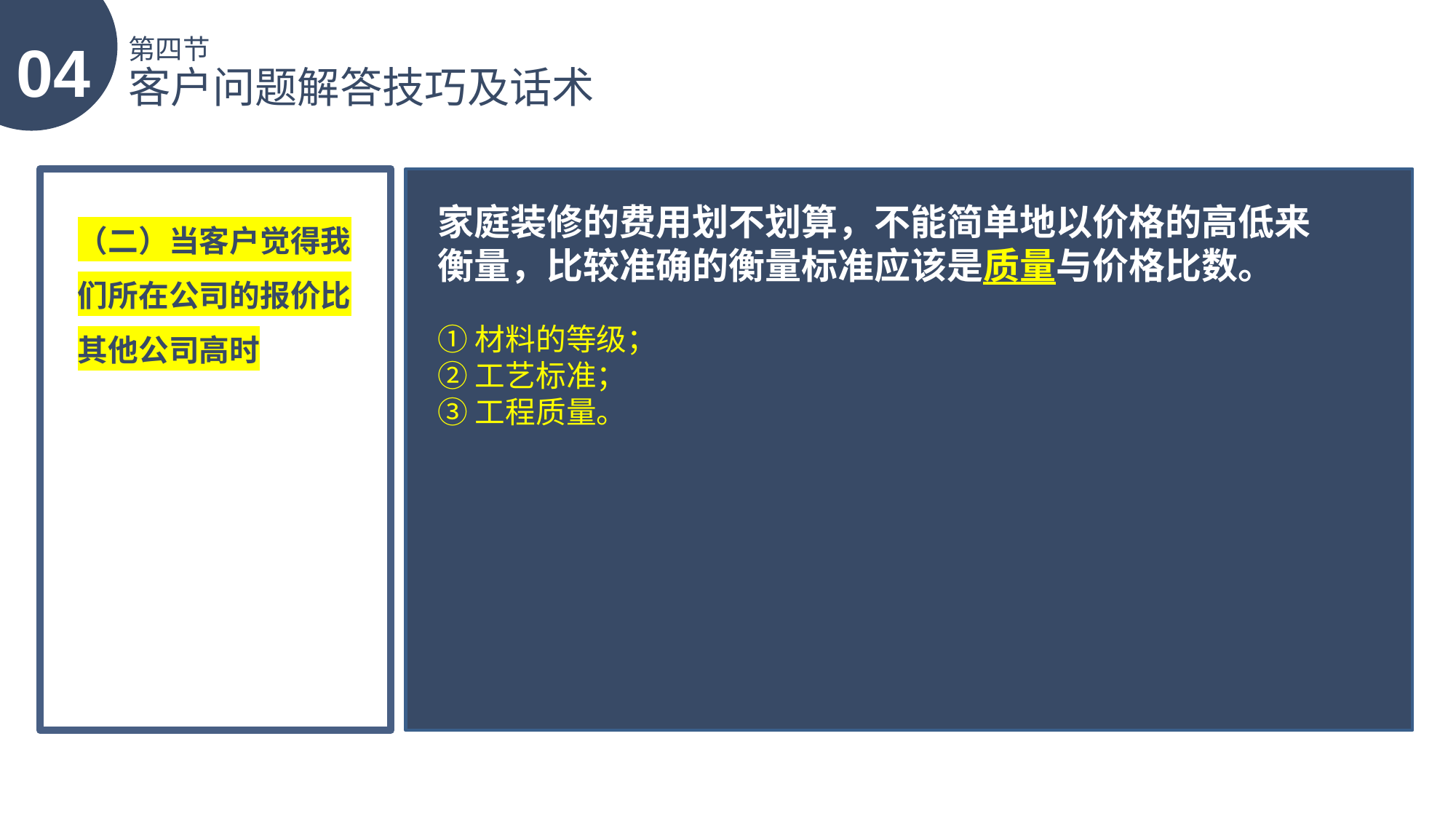

04
第四节
客户问题解答技巧及话术

家庭装修的费用划不划算，不能简单地以价格的高低来衡量，比较准确的衡量标准应该是质量与价格比数。
（二）当客户觉得我们所在公司的报价比其他公司高时
①材料的等级；
②工艺标准；
③工程质量。